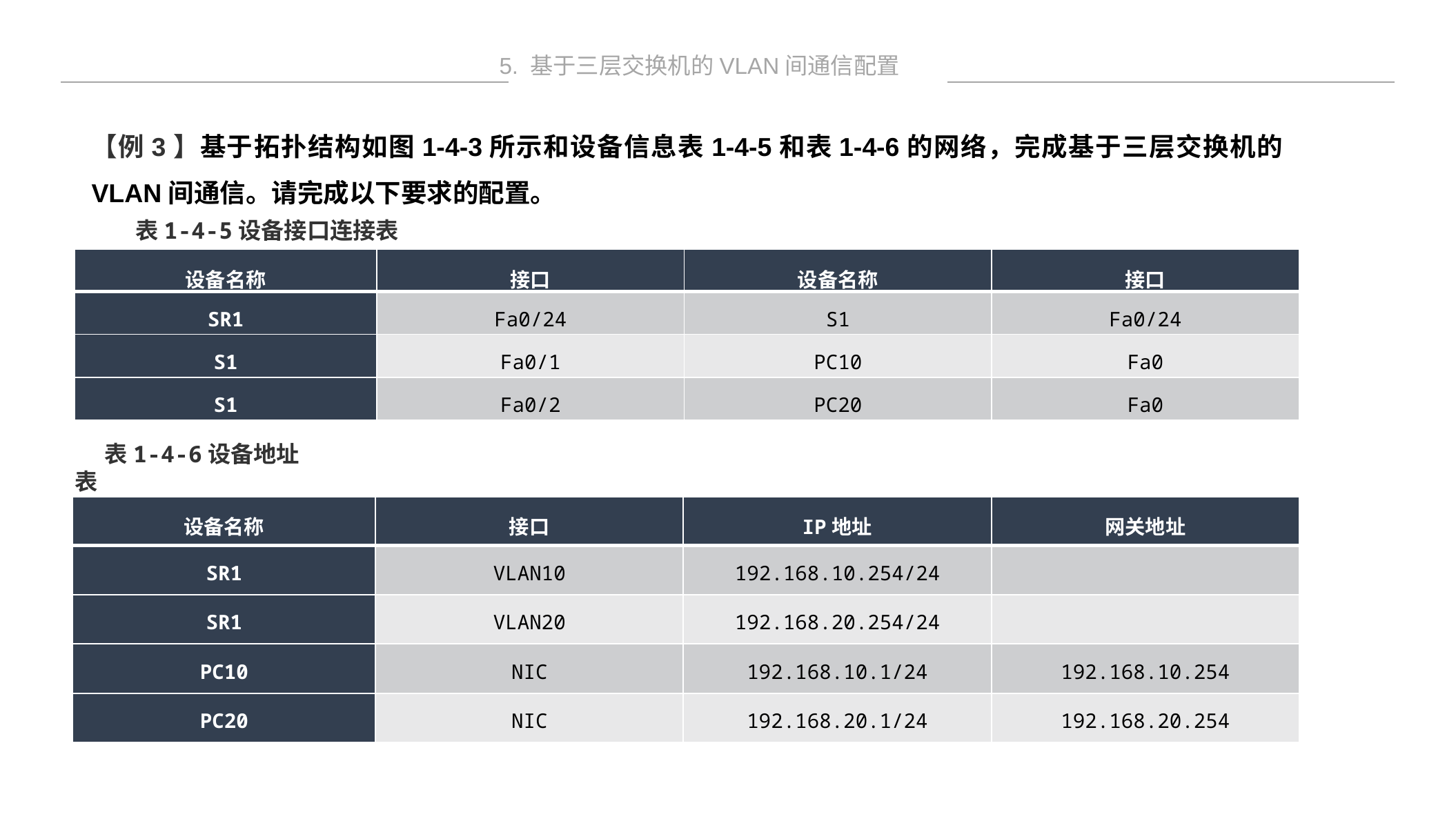

5. 基于三层交换机的VLAN间通信配置
【例3】基于拓扑结构如图1-4-3所示和设备信息表1-4-5和表1-4-6的网络，完成基于三层交换机的VLAN间通信。请完成以下要求的配置。
表1-4-5设备接口连接表
| 设备名称 | 接口 | 设备名称 | 接口 |
| --- | --- | --- | --- |
| SR1 | Fa0/24 | S1 | Fa0/24 |
| S1 | Fa0/1 | PC10 | Fa0 |
| S1 | Fa0/2 | PC20 | Fa0 |

表1-4-6设备地址表
| 设备名称 | 接口 | IP地址 | 网关地址 |
| --- | --- | --- | --- |
| SR1 | VLAN10 | 192.168.10.254/24 |  |
| SR1 | VLAN20 | 192.168.20.254/24 |  |
| PC10 | NIC | 192.168.10.1/24 | 192.168.10.254 |
| PC20 | NIC | 192.168.20.1/24 | 192.168.20.254 |